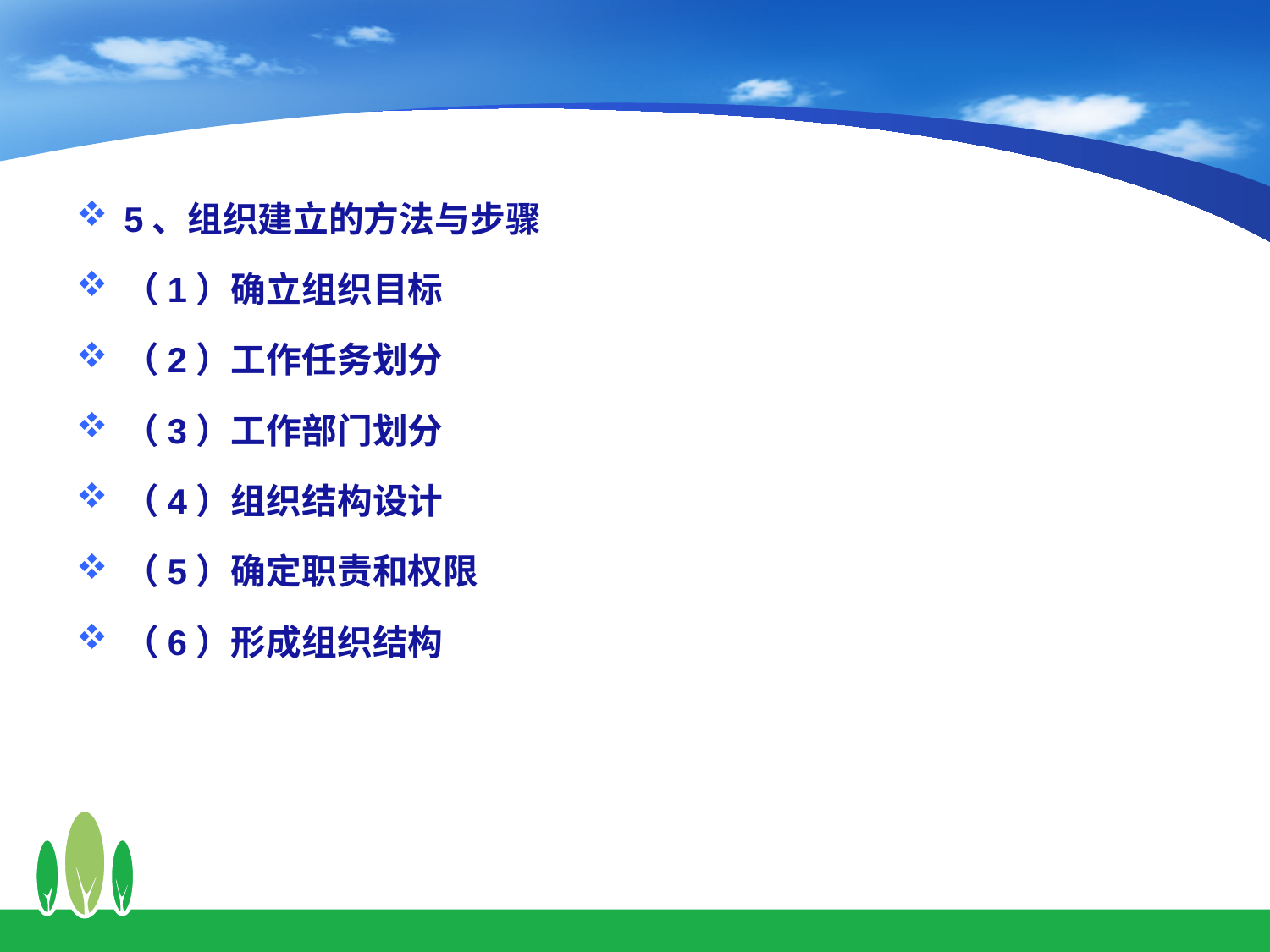

5、组织建立的方法与步骤
（1）确立组织目标
（2）工作任务划分
（3）工作部门划分
（4）组织结构设计
（5）确定职责和权限
（6）形成组织结构

39